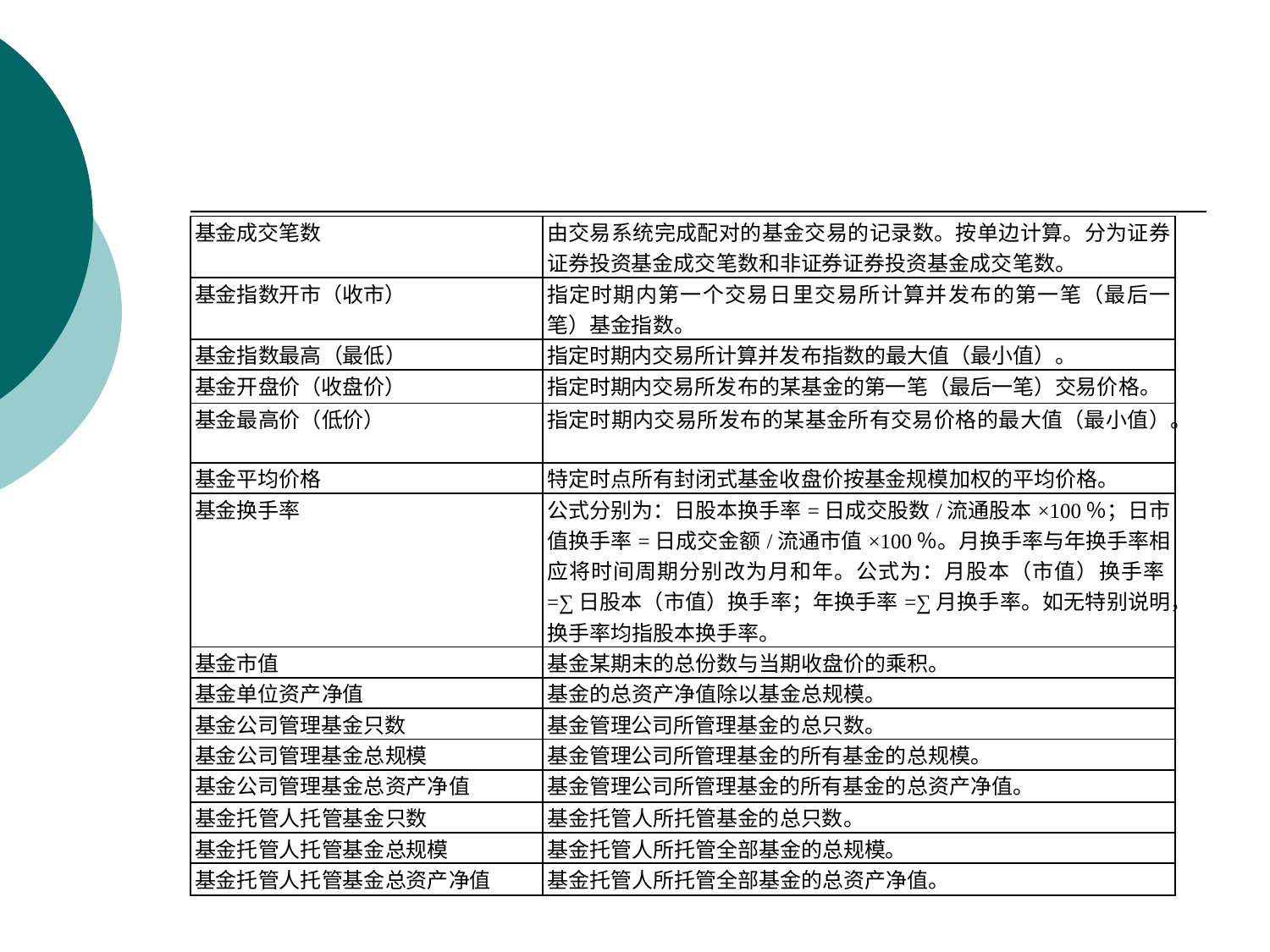

| 基金成交笔数 | 由交易系统完成配对的基金交易的记录数。按单边计算。分为证券证券投资基金成交笔数和非证券证券投资基金成交笔数。 |
| --- | --- |
| 基金指数开市（收市） | 指定时期内第一个交易日里交易所计算并发布的第一笔（最后一笔）基金指数。 |
| 基金指数最高（最低） | 指定时期内交易所计算并发布指数的最大值（最小值）。 |
| 基金开盘价（收盘价） | 指定时期内交易所发布的某基金的第一笔（最后一笔）交易价格。 |
| 基金最高价（低价） | 指定时期内交易所发布的某基金所有交易价格的最大值（最小值）。 |
| 基金平均价格 | 特定时点所有封闭式基金收盘价按基金规模加权的平均价格。 |
| 基金换手率 | 公式分别为：日股本换手率=日成交股数/流通股本×100％；日市值换手率=日成交金额/流通市值×100％。月换手率与年换手率相应将时间周期分别改为月和年。公式为：月股本（市值）换手率=∑日股本（市值）换手率；年换手率=∑月换手率。如无特别说明，换手率均指股本换手率。 |
| 基金市值 | 基金某期末的总份数与当期收盘价的乘积。 |
| 基金单位资产净值 | 基金的总资产净值除以基金总规模。 |
| 基金公司管理基金只数 | 基金管理公司所管理基金的总只数。 |
| 基金公司管理基金总规模 | 基金管理公司所管理基金的所有基金的总规模。 |
| 基金公司管理基金总资产净值 | 基金管理公司所管理基金的所有基金的总资产净值。 |
| 基金托管人托管基金只数 | 基金托管人所托管基金的总只数。 |
| 基金托管人托管基金总规模 | 基金托管人所托管全部基金的总规模。 |
| 基金托管人托管基金总资产净值 | 基金托管人所托管全部基金的总资产净值。 |